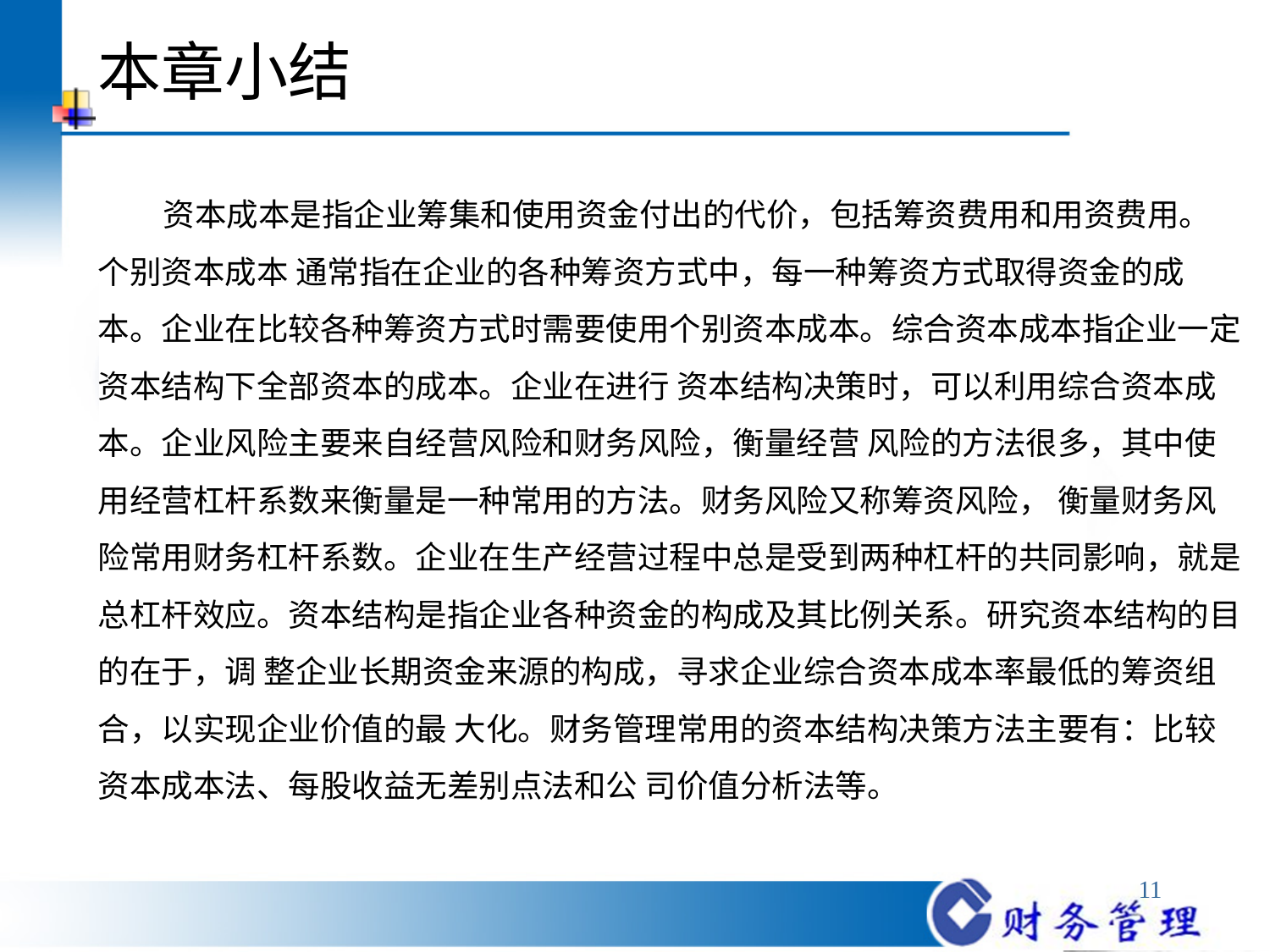

# 本章小结
        资本成本是指企业筹集和使用资金付出的代价，包括筹资费用和用资费用。个别资本成本 通常指在企业的各种筹资方式中，每一种筹资方式取得资金的成本。企业在比较各种筹资方式时需要使用个别资本成本。综合资本成本指企业一定资本结构下全部资本的成本。企业在进行 资本结构决策时，可以利用综合资本成本。企业风险主要来自经营风险和财务风险，衡量经营 风险的方法很多，其中使用经营杠杆系数来衡量是一种常用的方法。财务风险又称筹资风险， 衡量财务风险常用财务杠杆系数。企业在生产经营过程中总是受到两种杠杆的共同影响，就是 总杠杆效应。资本结构是指企业各种资金的构成及其比例关系。研究资本结构的目的在于，调 整企业长期资金来源的构成，寻求企业综合资本成本率最低的筹资组合，以实现企业价值的最 大化。财务管理常用的资本结构决策方法主要有：比较资本成本法、每股收益无差别点法和公 司价值分析法等。
11